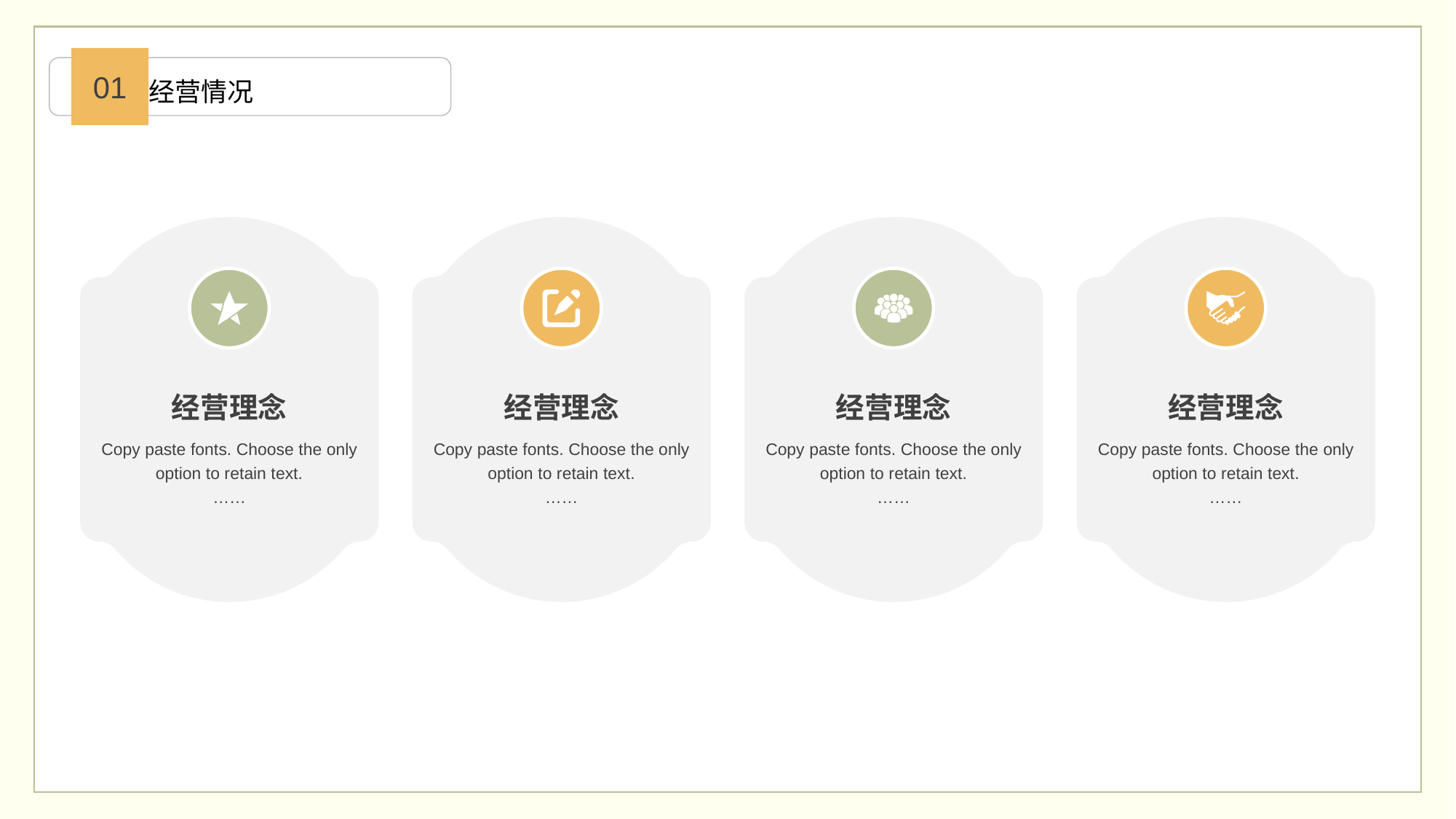

01
              经营情况

经营理念
Copy paste fonts. Choose the only option to retain text.
……

经营理念
Copy paste fonts. Choose the only option to retain text.
……

经营理念
Copy paste fonts. Choose the only option to retain text.
……

经营理念
Copy paste fonts. Choose the only option to retain text.
……